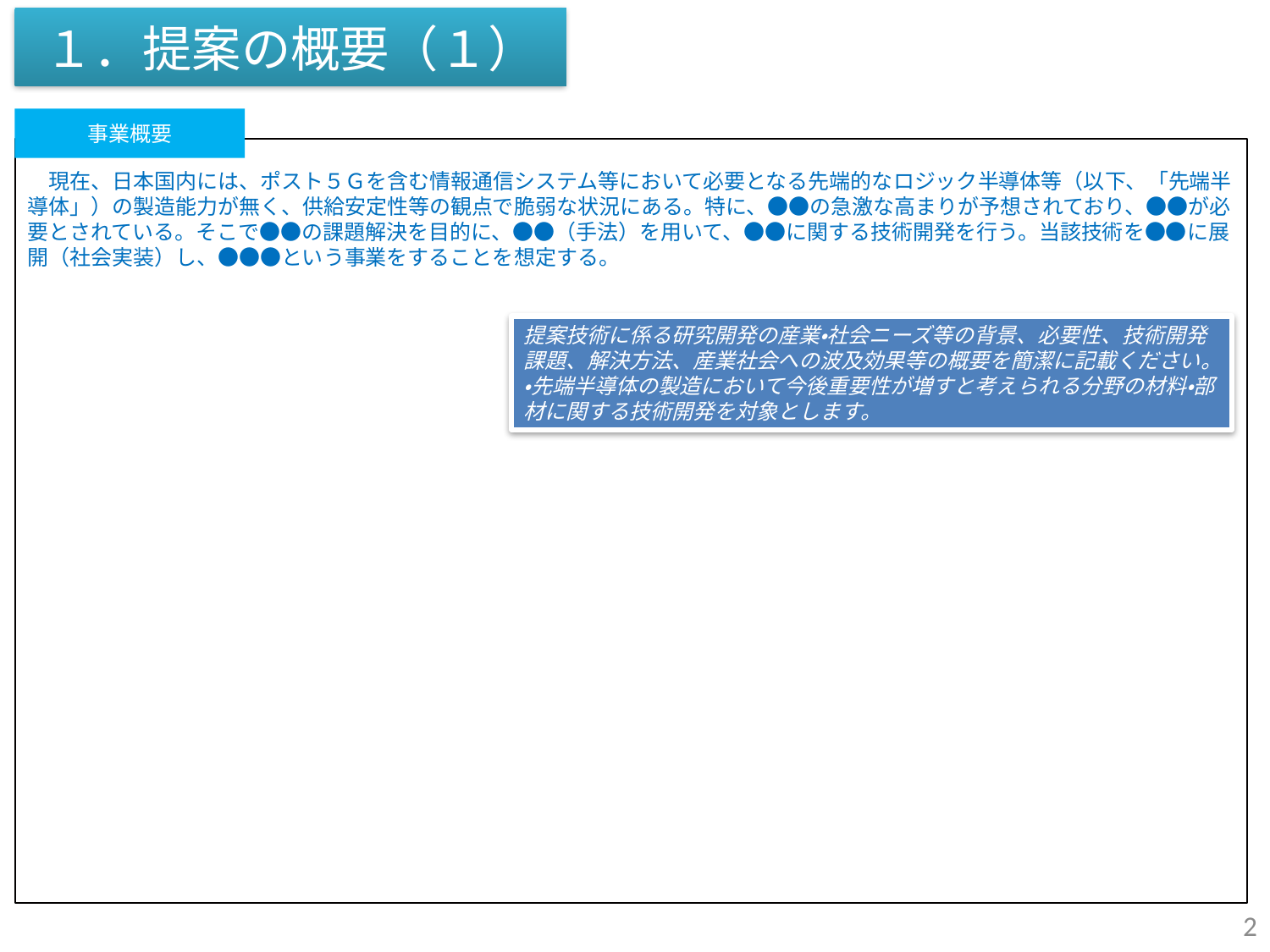

# １．提案の概要（１）
事業概要

　現在、日本国内には、ポスト５Ｇを含む情報通信システム等において必要となる先端的なロジック半導体等（以下、「先端半導体」）の製造能力が無く、供給安定性等の観点で脆弱な状況にある。特に、●●の急激な高まりが予想されており、●●が必要とされている。そこで●●の課題解決を目的に、●●（手法）を用いて、●●に関する技術開発を行う。当該技術を●●に展開（社会実装）し、●●●という事業をすることを想定する。
提案技術に係る研究開発の産業・社会ニーズ等の背景、必要性、技術開発課題、解決方法、産業社会への波及効果等の概要を簡潔に記載ください。
・先端半導体の製造において今後重要性が増すと考えられる分野の材料・部材に関する技術開発を対象とします。
2